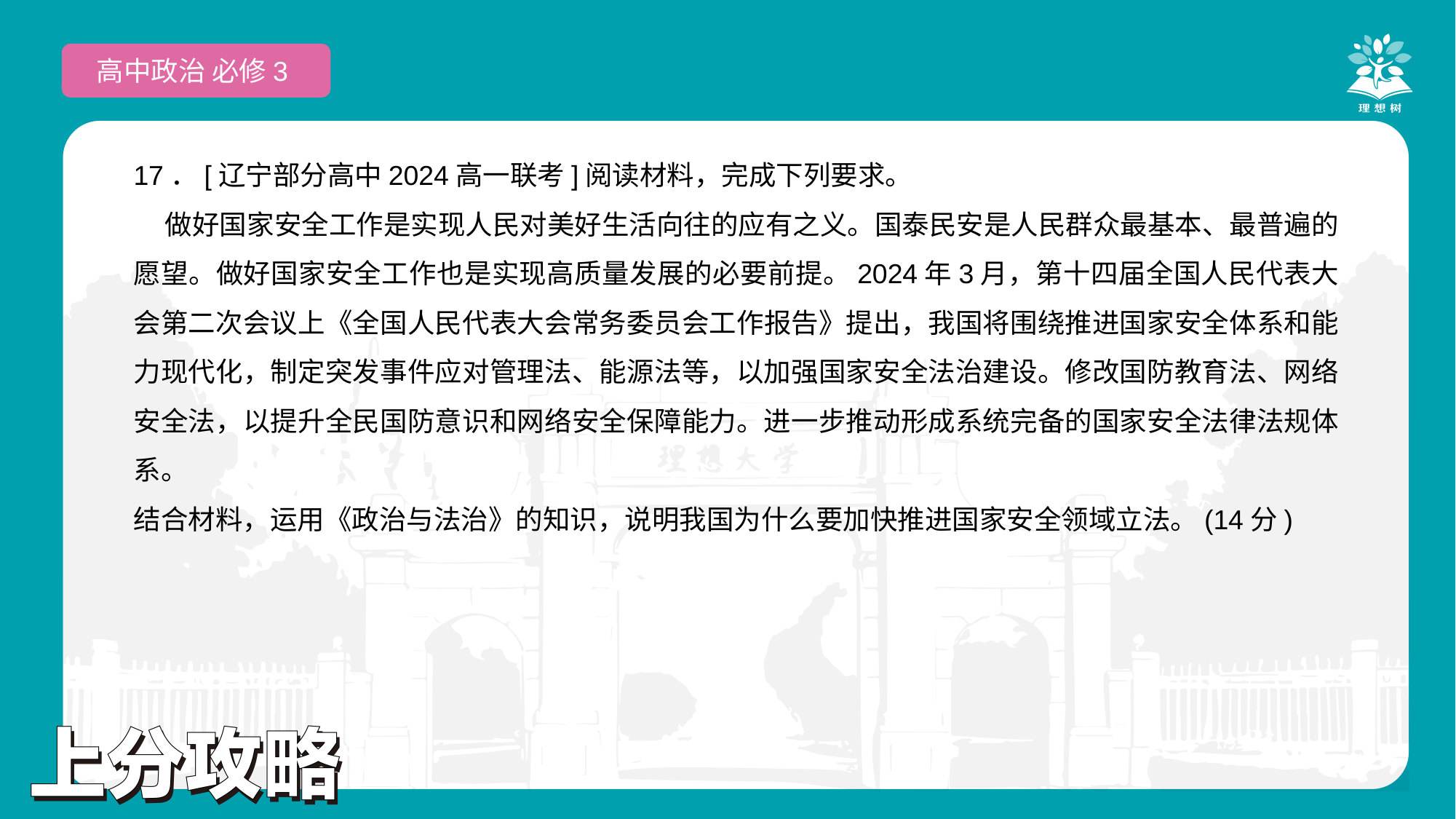

高中政治 必修3
17．[辽宁部分高中2024高一联考]阅读材料，完成下列要求。
    做好国家安全工作是实现人民对美好生活向往的应有之义。国泰民安是人民群众最基本、最普遍的愿望。做好国家安全工作也是实现高质量发展的必要前提。2024年3月，第十四届全国人民代表大会第二次会议上《全国人民代表大会常务委员会工作报告》提出，我国将围绕推进国家安全体系和能力现代化，制定突发事件应对管理法、能源法等，以加强国家安全法治建设。修改国防教育法、网络安全法，以提升全民国防意识和网络安全保障能力。进一步推动形成系统完备的国家安全法律法规体系。
结合材料，运用《政治与法治》的知识，说明我国为什么要加快推进国家安全领域立法。(14分)